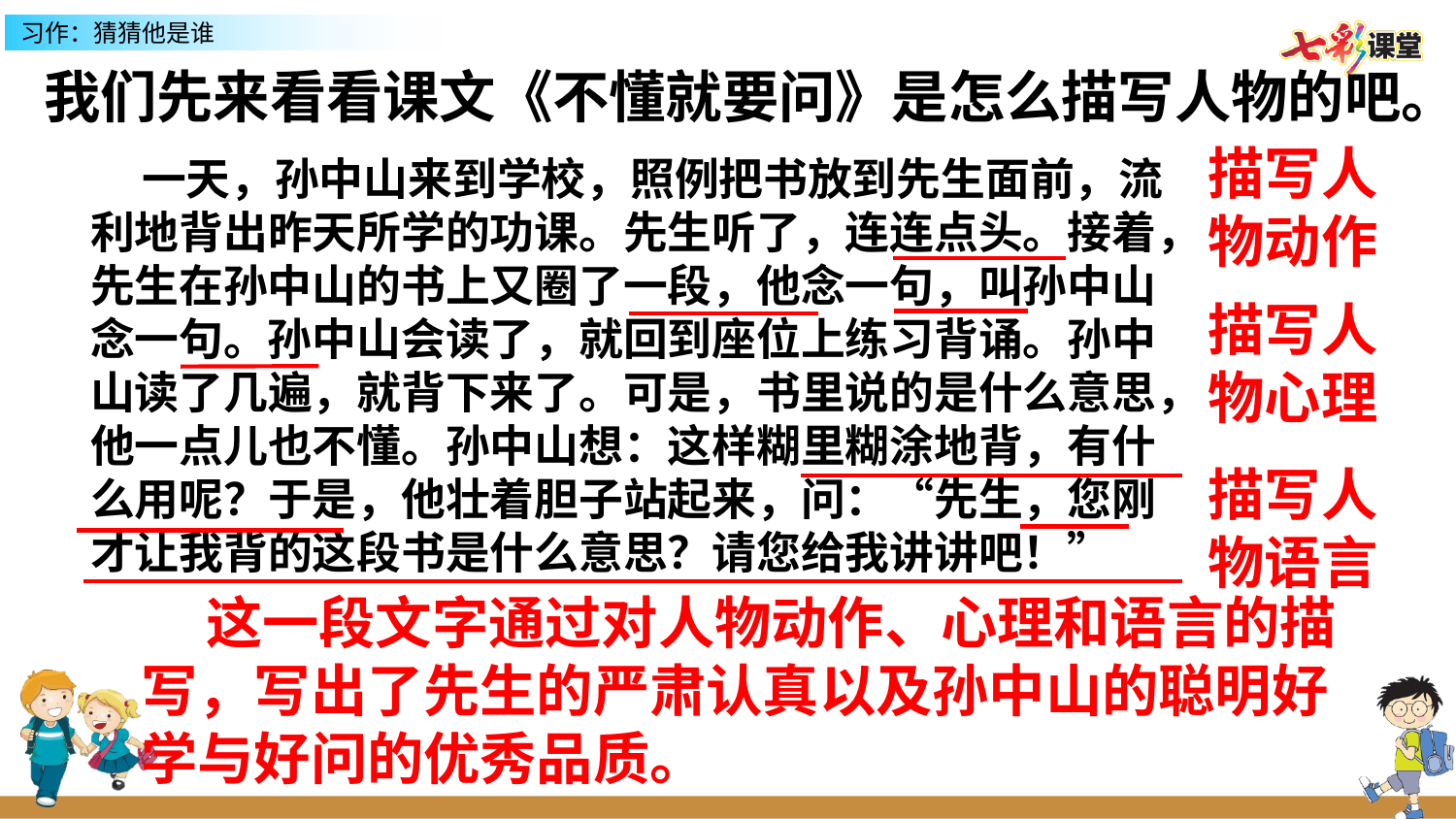

我们先来看看课文《不懂就要问》是怎么描写人物的吧。
描写人物动作
    一天，孙中山来到学校，照例把书放到先生面前，流利地背出昨天所学的功课。先生听了，连连点头。接着，先生在孙中山的书上又圈了一段，他念一句，叫孙中山念一句。孙中山会读了，就回到座位上练习背诵。孙中山读了几遍，就背下来了。可是，书里说的是什么意思，他一点儿也不懂。孙中山想：这样糊里糊涂地背，有什么用呢？于是，他壮着胆子站起来，问：“先生，您刚才让我背的这段书是什么意思？请您给我讲讲吧！”
描写人物心理
描写人物语言
    这一段文字通过对人物动作、心理和语言的描写，写出了先生的严肃认真以及孙中山的聪明好学与好问的优秀品质。